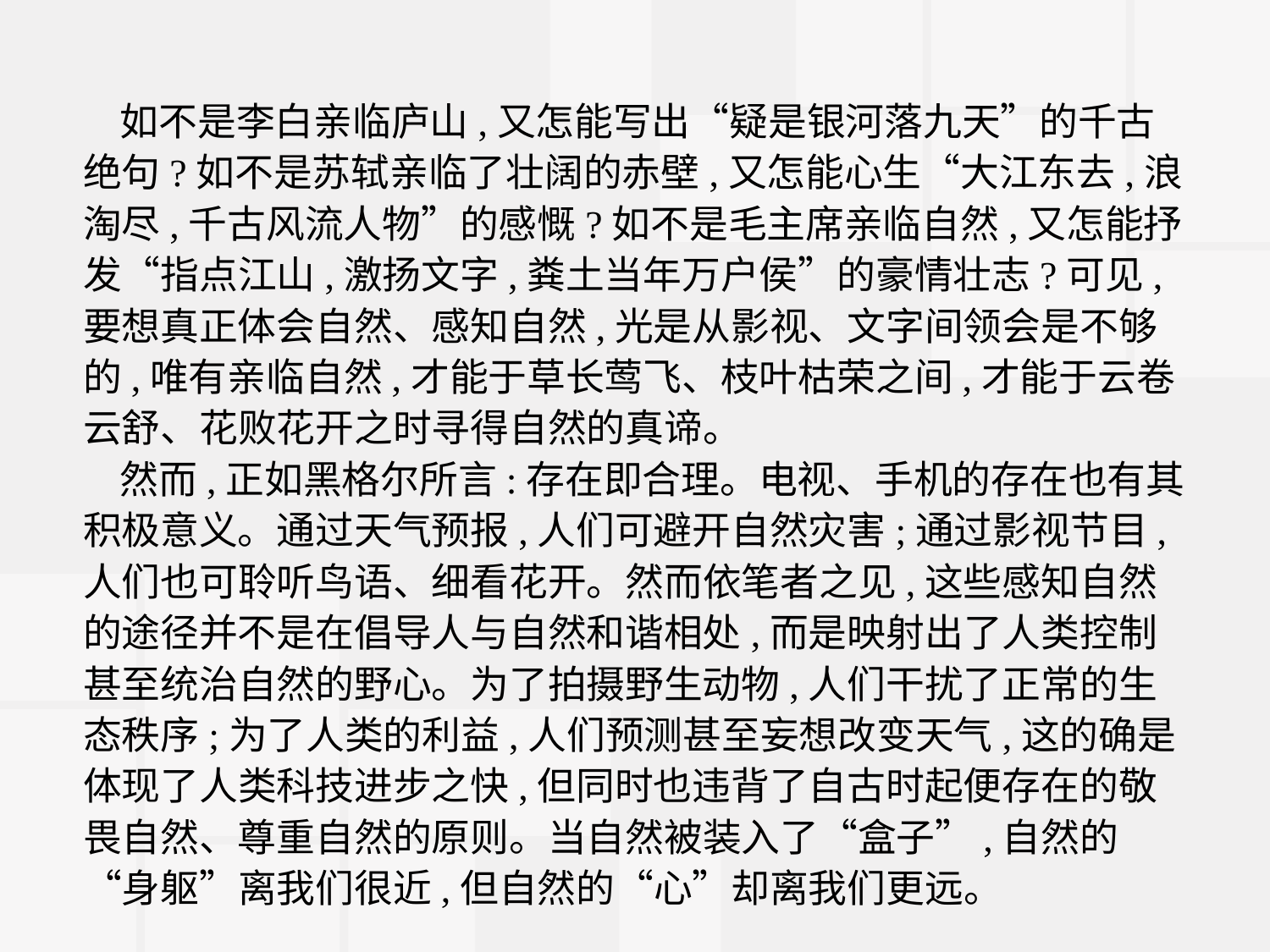

如不是李白亲临庐山,又怎能写出“疑是银河落九天”的千古绝句?如不是苏轼亲临了壮阔的赤壁,又怎能心生“大江东去,浪淘尽,千古风流人物”的感慨?如不是毛主席亲临自然,又怎能抒发“指点江山,激扬文字,粪土当年万户侯”的豪情壮志?可见,要想真正体会自然、感知自然,光是从影视、文字间领会是不够的,唯有亲临自然,才能于草长莺飞、枝叶枯荣之间,才能于云卷云舒、花败花开之时寻得自然的真谛。
然而,正如黑格尔所言:存在即合理。电视、手机的存在也有其积极意义。通过天气预报,人们可避开自然灾害;通过影视节目,人们也可聆听鸟语、细看花开。然而依笔者之见,这些感知自然的途径并不是在倡导人与自然和谐相处,而是映射出了人类控制甚至统治自然的野心。为了拍摄野生动物,人们干扰了正常的生态秩序;为了人类的利益,人们预测甚至妄想改变天气,这的确是体现了人类科技进步之快,但同时也违背了自古时起便存在的敬畏自然、尊重自然的原则。当自然被装入了“盒子”,自然的“身躯”离我们很近,但自然的“心”却离我们更远。